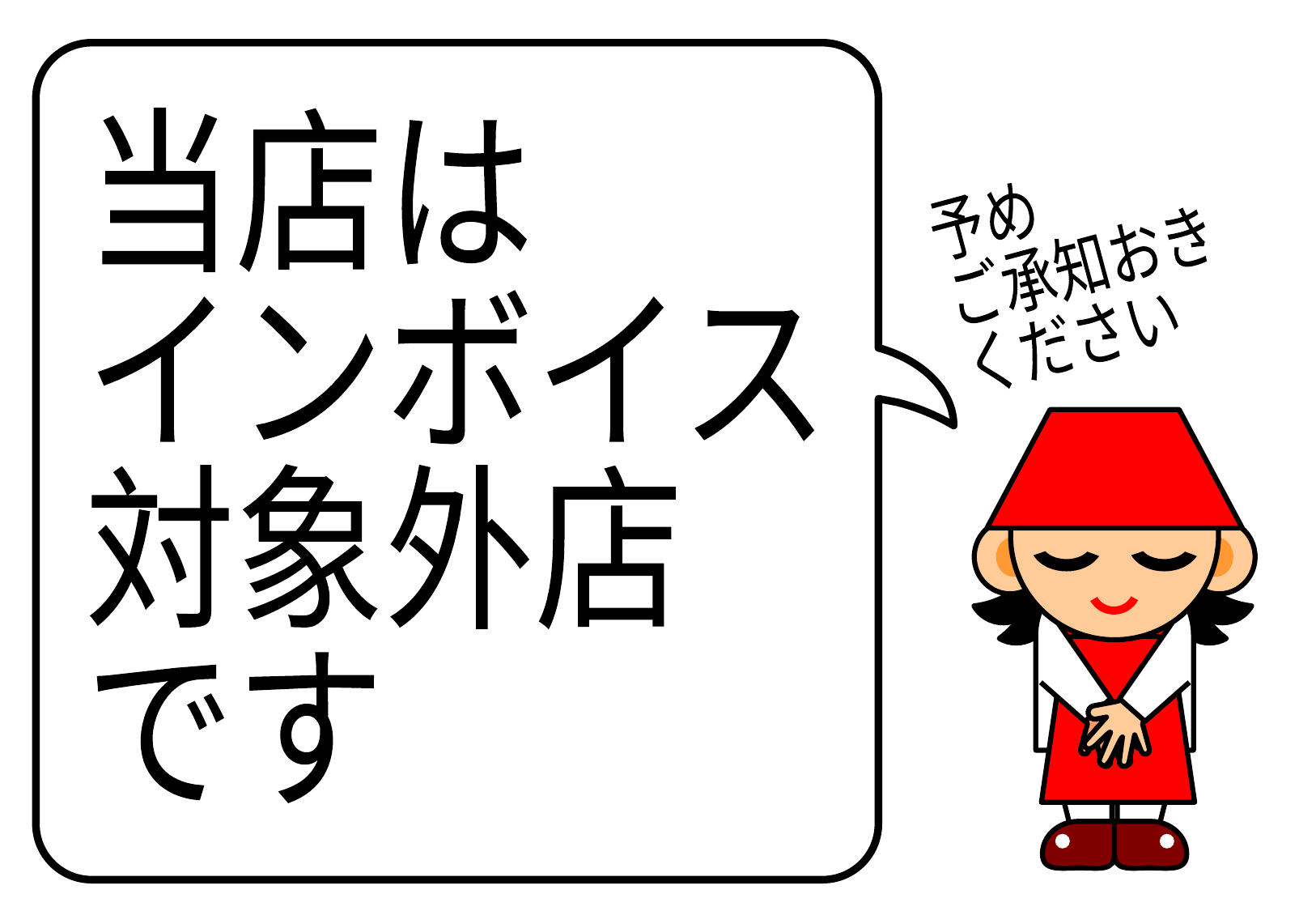

当店は
インボイス
対象外店
です
予め
ご承知おき
ください